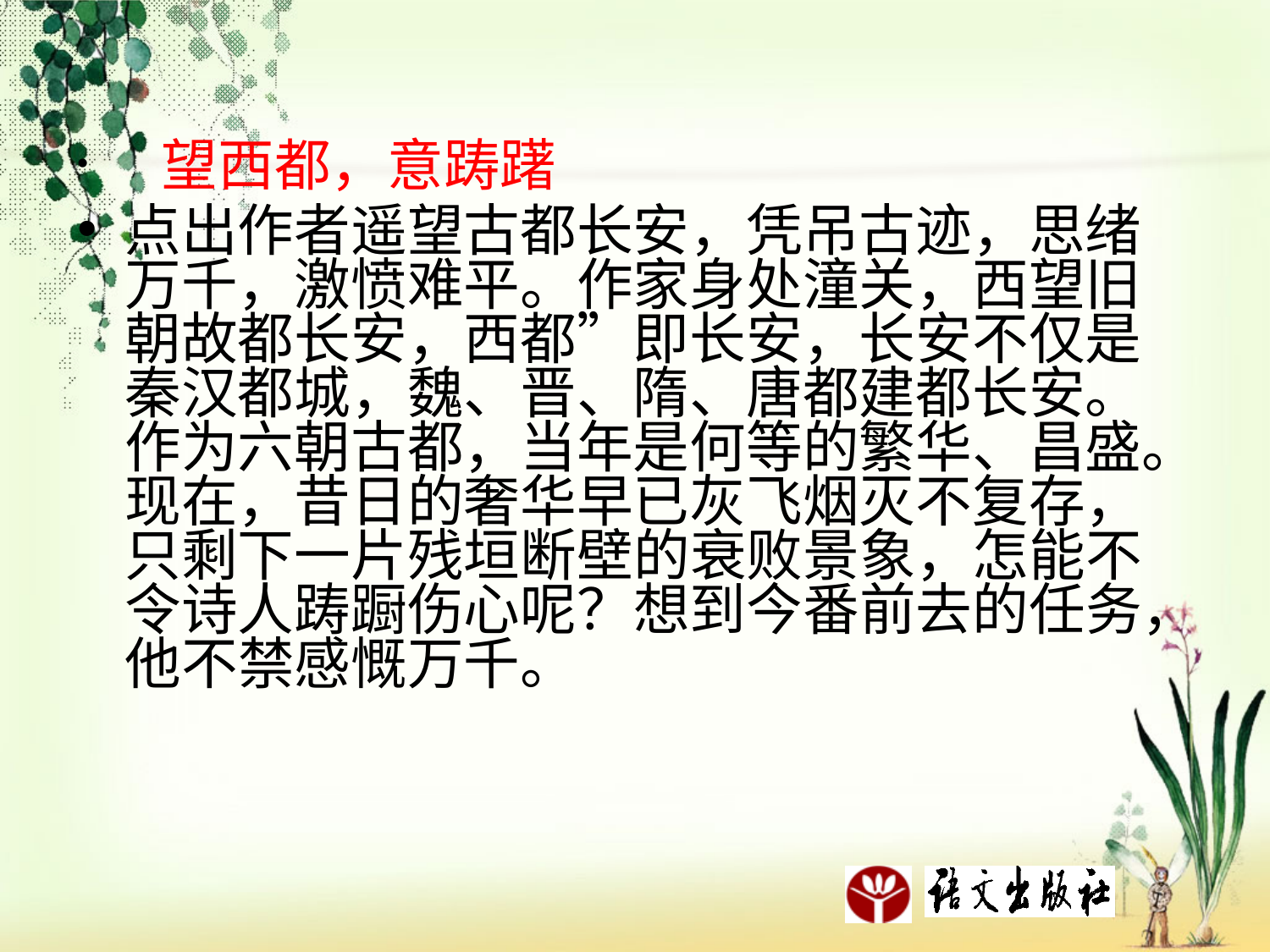

#
    望西都，意踌躇
点出作者遥望古都长安，凭吊古迹，思绪万千，激愤难平。作家身处潼关，西望旧朝故都长安，西都”即长安，长安不仅是秦汉都城，魏、晋、隋、唐都建都长安。作为六朝古都，当年是何等的繁华、昌盛。现在，昔日的奢华早已灰飞烟灭不复存，只剩下一片残垣断壁的衰败景象，怎能不令诗人踌蹰伤心呢？想到今番前去的任务，他不禁感慨万千。